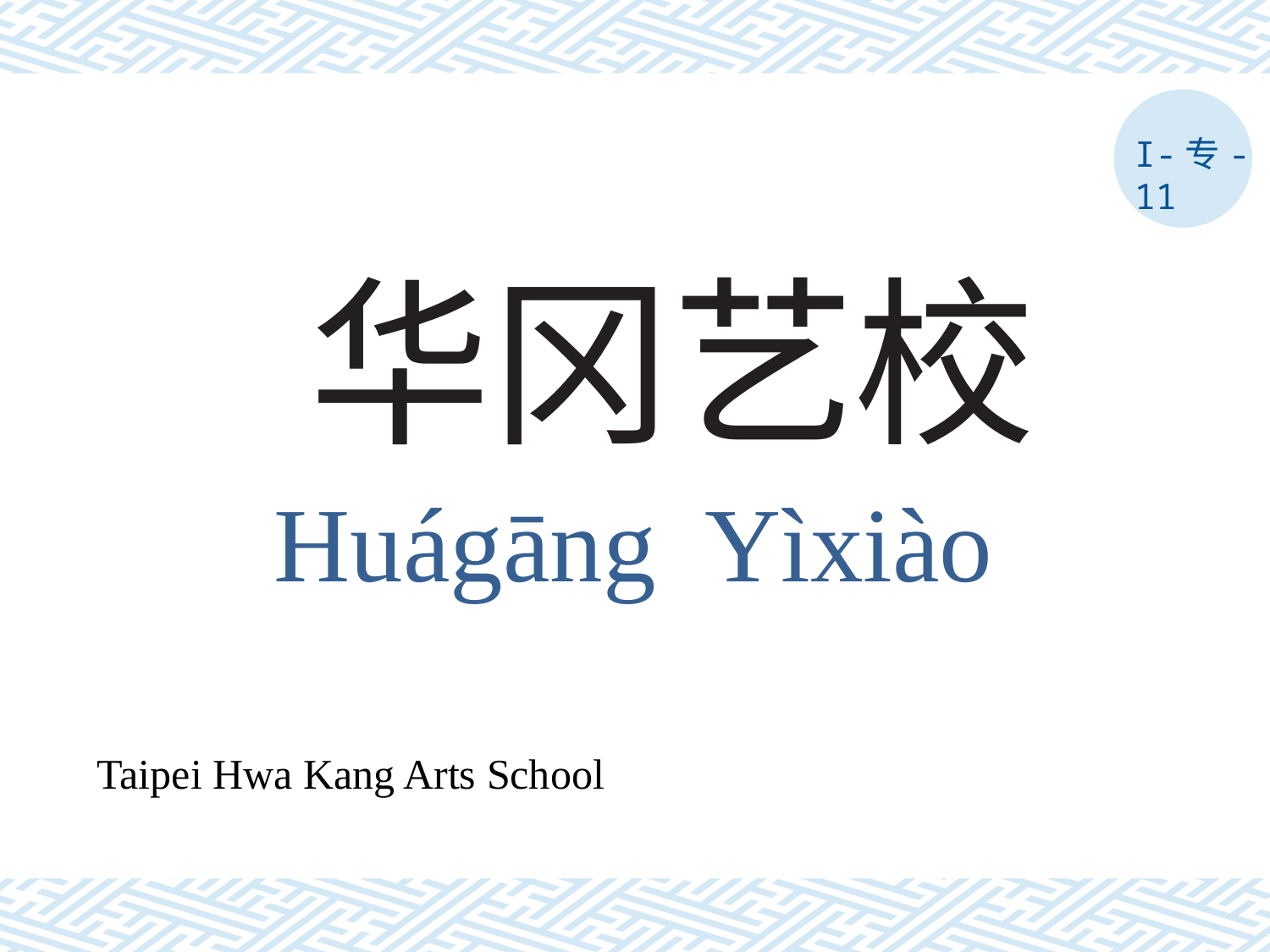

I-专-11

# 华冈艺校
Huágāng  Yìxiào
Taipei Hwa Kang Arts School